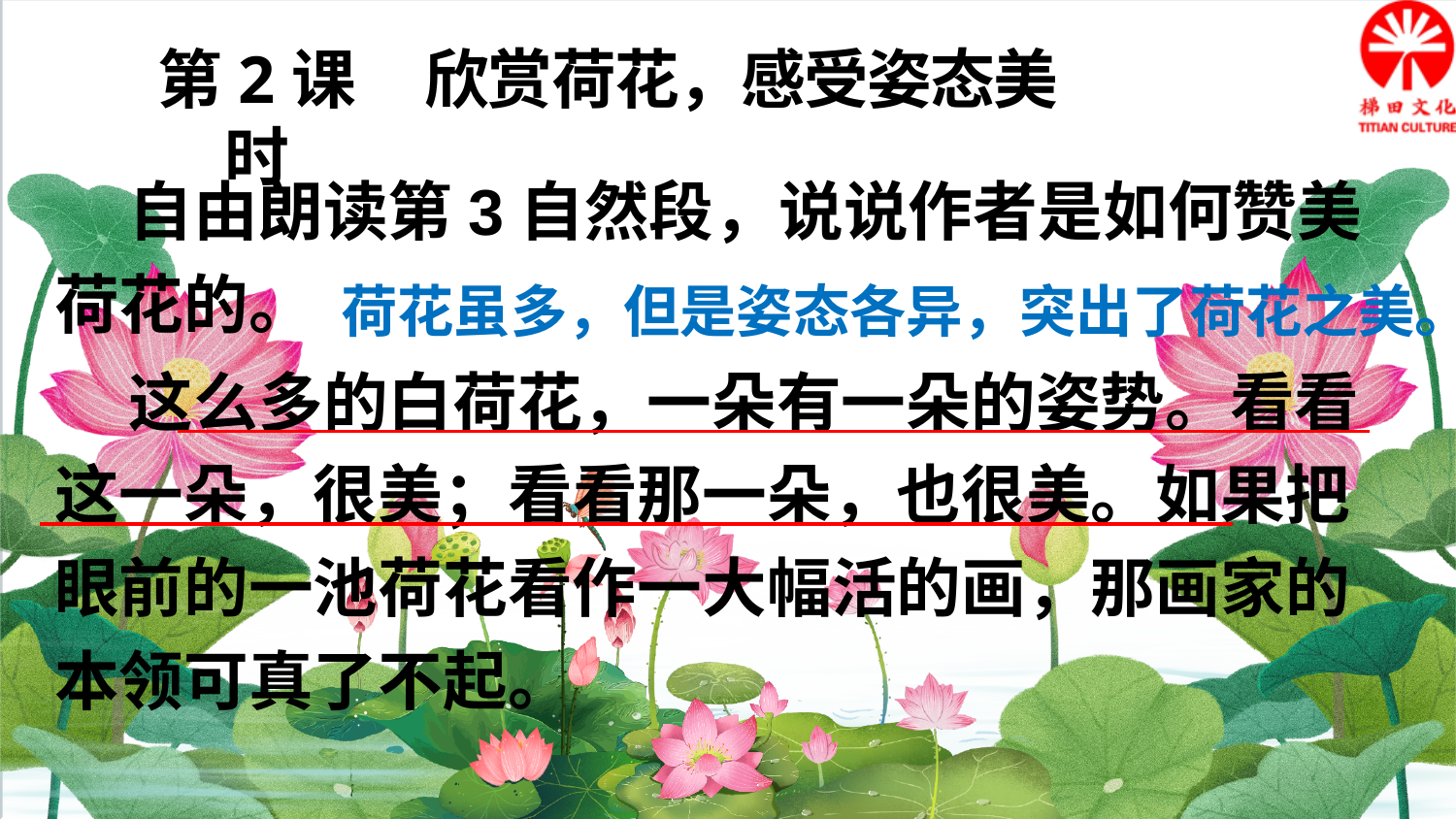

第2课时
欣赏荷花，感受姿态美
    自由朗读第3自然段，说说作者是如何赞美荷花的。
荷花虽多，但是姿态各异，突出了荷花之美。
    这么多的白荷花，一朵有一朵的姿势。看看这一朵，很美；看看那一朵，也很美。如果把眼前的一池荷花看作一大幅活的画，那画家的本领可真了不起。